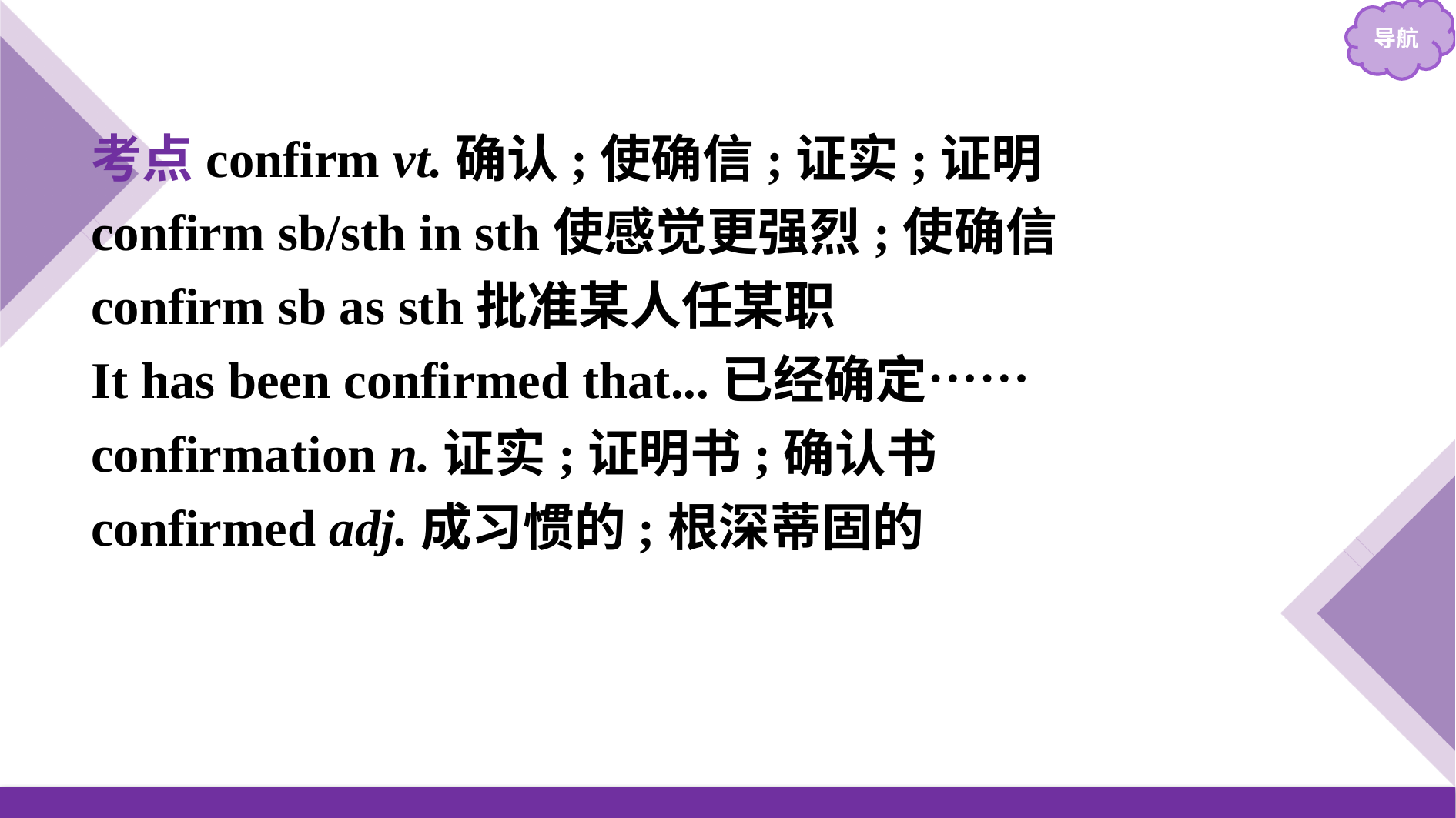

考点confirm vt.确认;使确信;证实;证明
confirm sb/sth in sth使感觉更强烈;使确信
confirm sb as sth批准某人任某职
It has been confirmed that...已经确定……
confirmation n.证实;证明书;确认书
confirmed adj.成习惯的;根深蒂固的